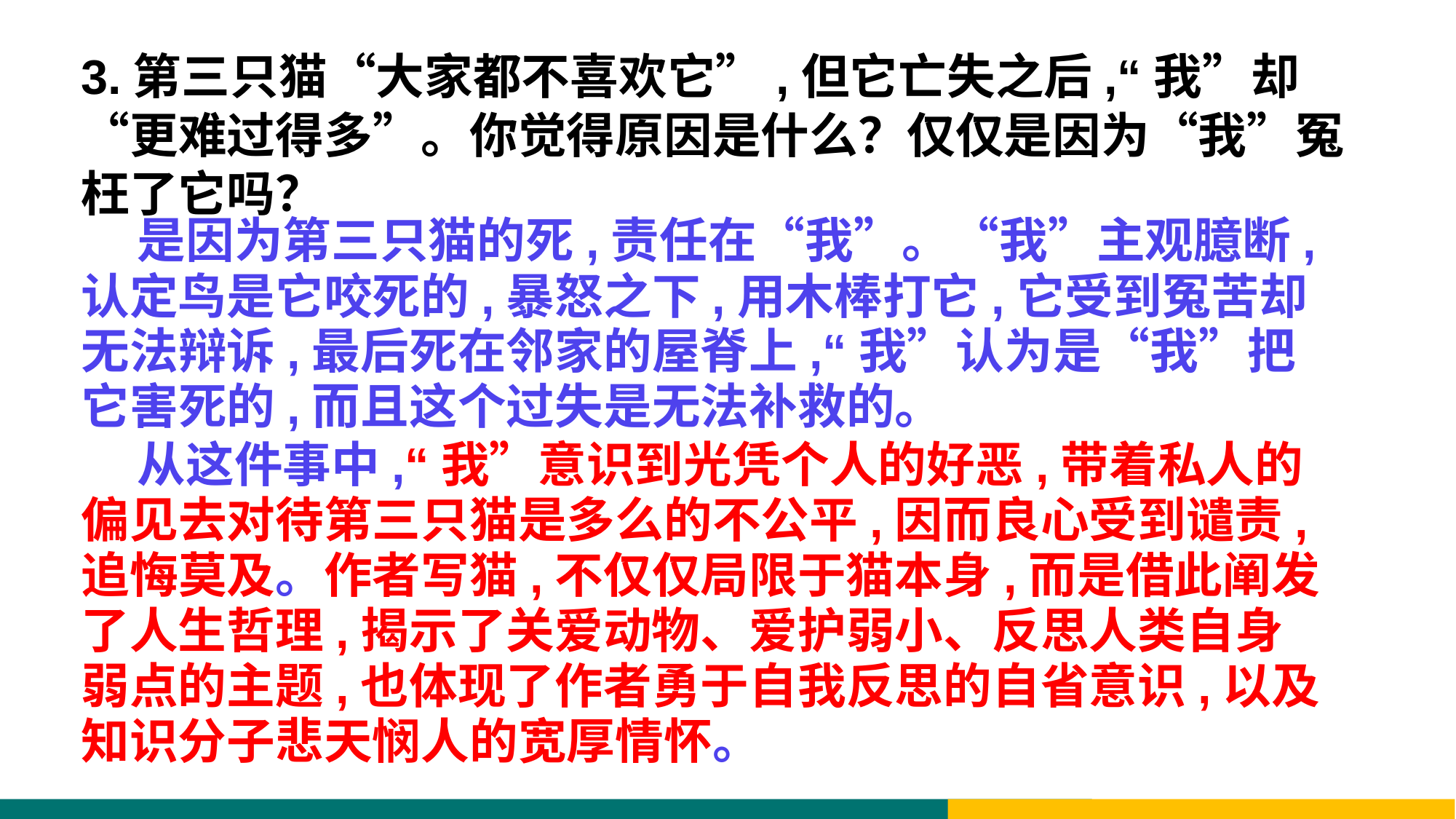

3.第三只猫“大家都不喜欢它”,但它亡失之后,“我”却“更难过得多”。你觉得原因是什么？仅仅是因为“我”冤枉了它吗？
    是因为第三只猫的死,责任在“我”。“我”主观臆断,认定鸟是它咬死的,暴怒之下,用木棒打它,它受到冤苦却无法辩诉,最后死在邻家的屋脊上,“我”认为是“我”把它害死的,而且这个过失是无法补救的。
    从这件事中,“我”意识到光凭个人的好恶,带着私人的偏见去对待第三只猫是多么的不公平,因而良心受到谴责,追悔莫及。作者写猫,不仅仅局限于猫本身,而是借此阐发了人生哲理,揭示了关爱动物、爱护弱小、反思人类自身弱点的主题,也体现了作者勇于自我反思的自省意识,以及知识分子悲天悯人的宽厚情怀。